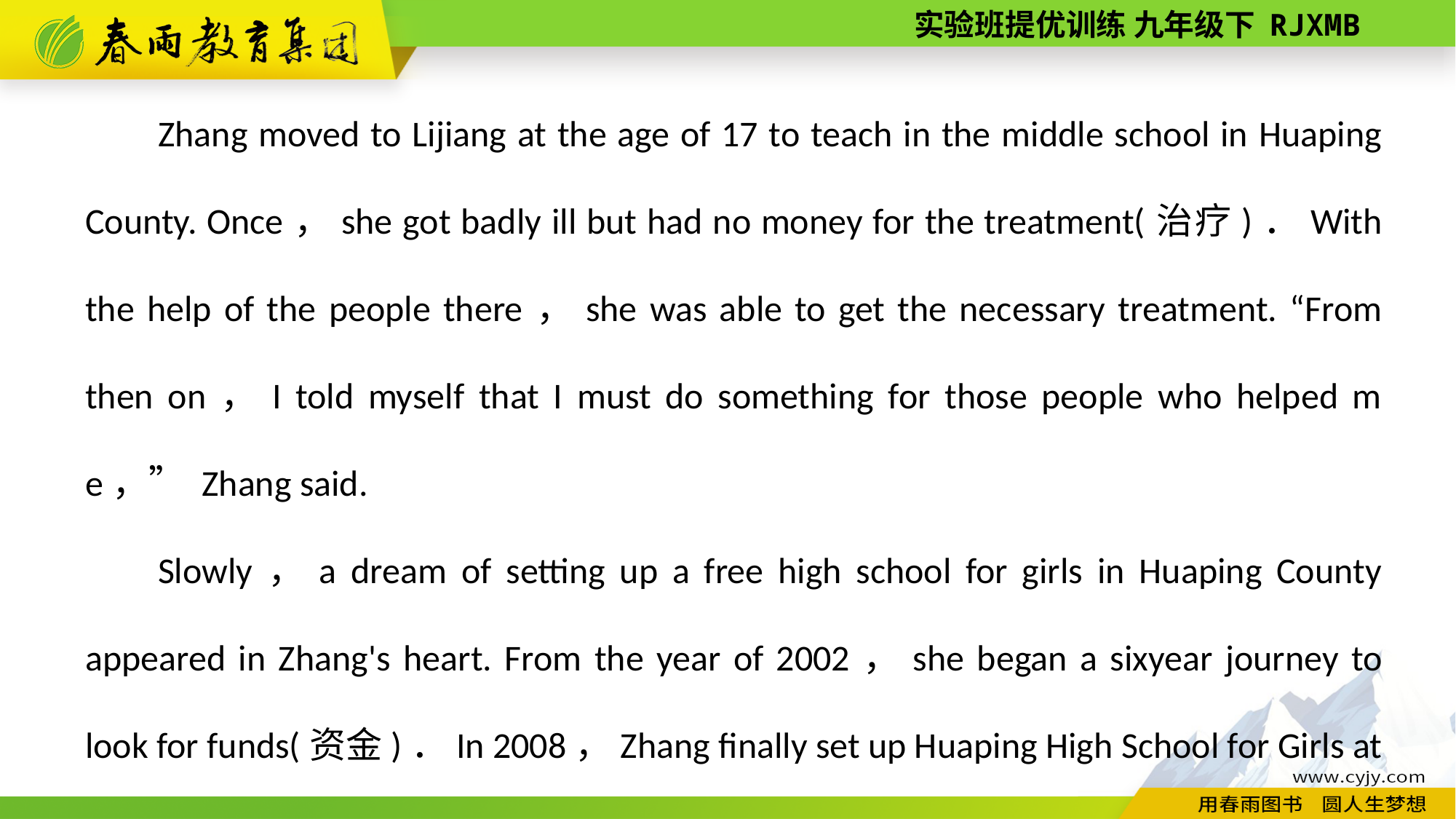

Zhang moved to Lijiang at the age of 17 to teach in the middle school in Huaping County. Once，she got badly ill but had no money for the treatment(治疗)．With the help of the people there，she was able to get the necessary treatment. “From then on，I told myself that I must do something for those people who helped me，” Zhang said.
Slowly，a dream of setting up a free high school for girls in Huaping County appeared in Zhang's heart. From the year of 2002，she began a six­year journey to look for funds(资金)．In 2008，Zhang finally set up Huaping High School for Girls at the foot of the Shizi Mountain in Huaping.